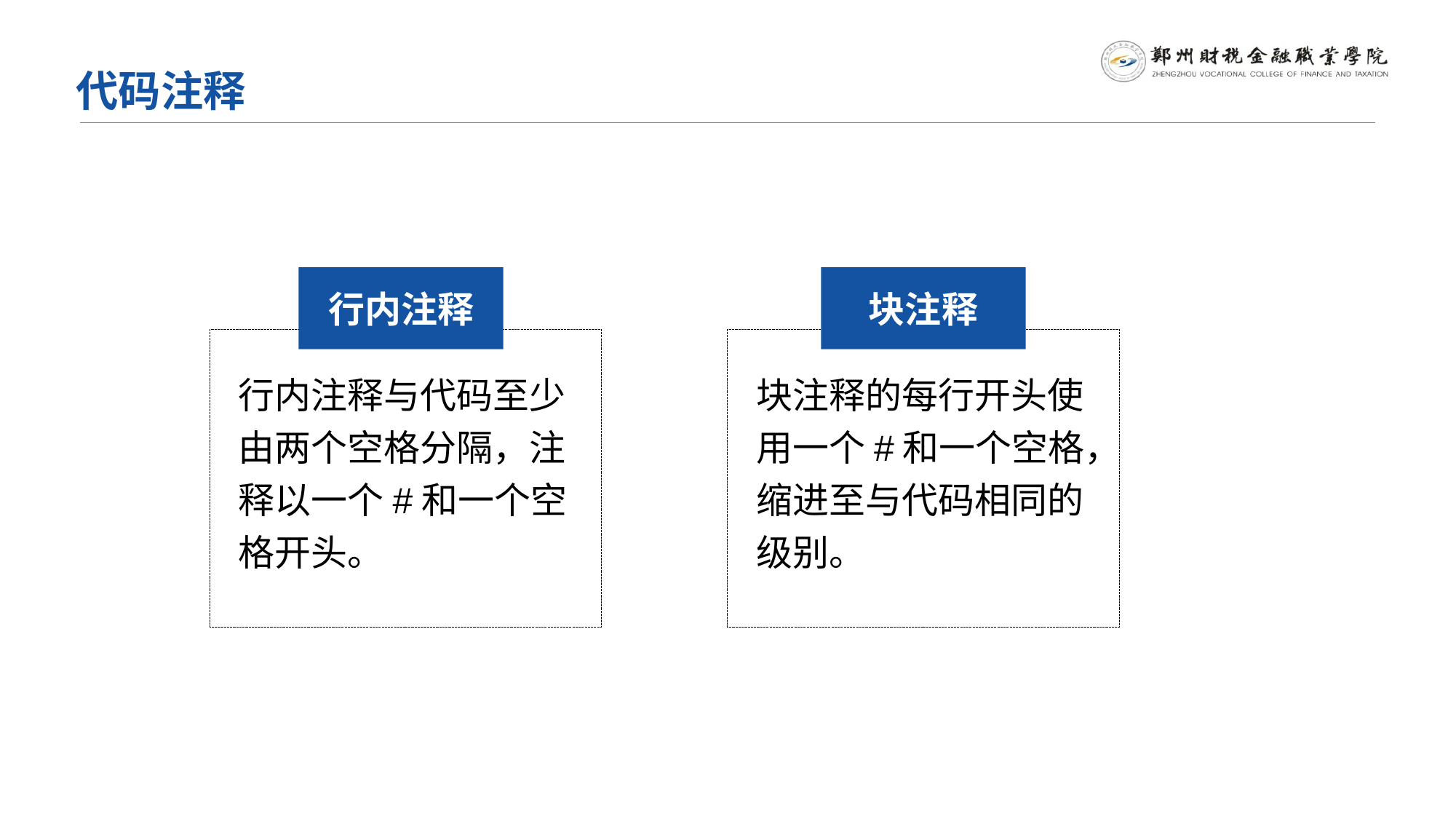

代码注释
行内注释
块注释

行内注释与代码至少由两个空格分隔，注释以一个#和一个空格开头。
块注释的每行开头使用一个#和一个空格，缩进至与代码相同的级别。